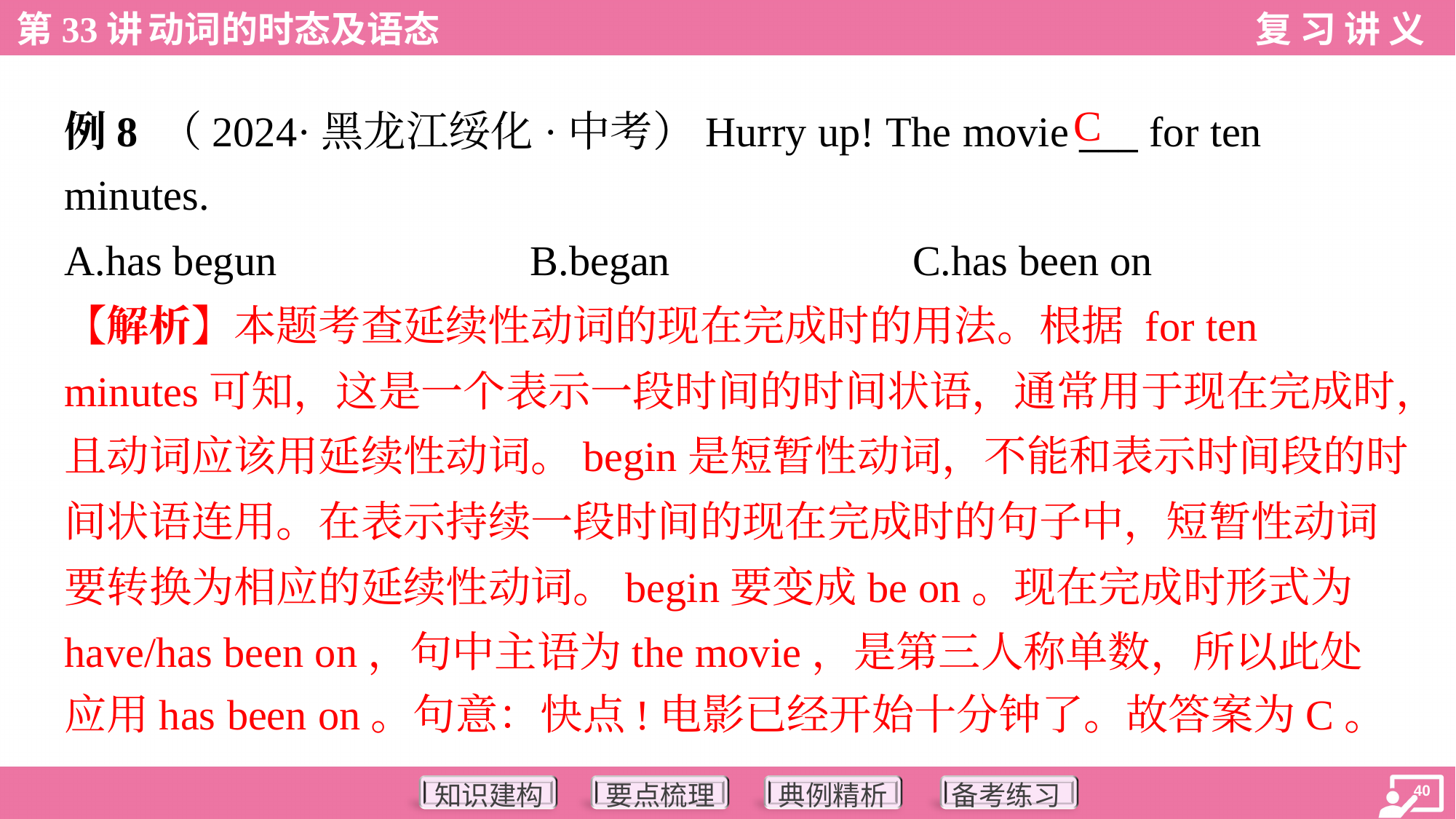

C
例8 （2024·黑龙江绥化·中考）Hurry up! The movie ___ for ten
minutes.
A.has begun	B.began	C.has been on
【解析】本题考查延续性动词的现在完成时的用法。根据 for ten
minutes可知，这是一个表示一段时间的时间状语，通常用于现在完成时，
且动词应该用延续性动词。begin是短暂性动词，不能和表示时间段的时
间状语连用。在表示持续一段时间的现在完成时的句子中，短暂性动词
要转换为相应的延续性动词。begin要变成be on。现在完成时形式为
have/has been on，句中主语为the movie，是第三人称单数，所以此处
应用has been on。句意：快点!电影已经开始十分钟了。故答案为C。